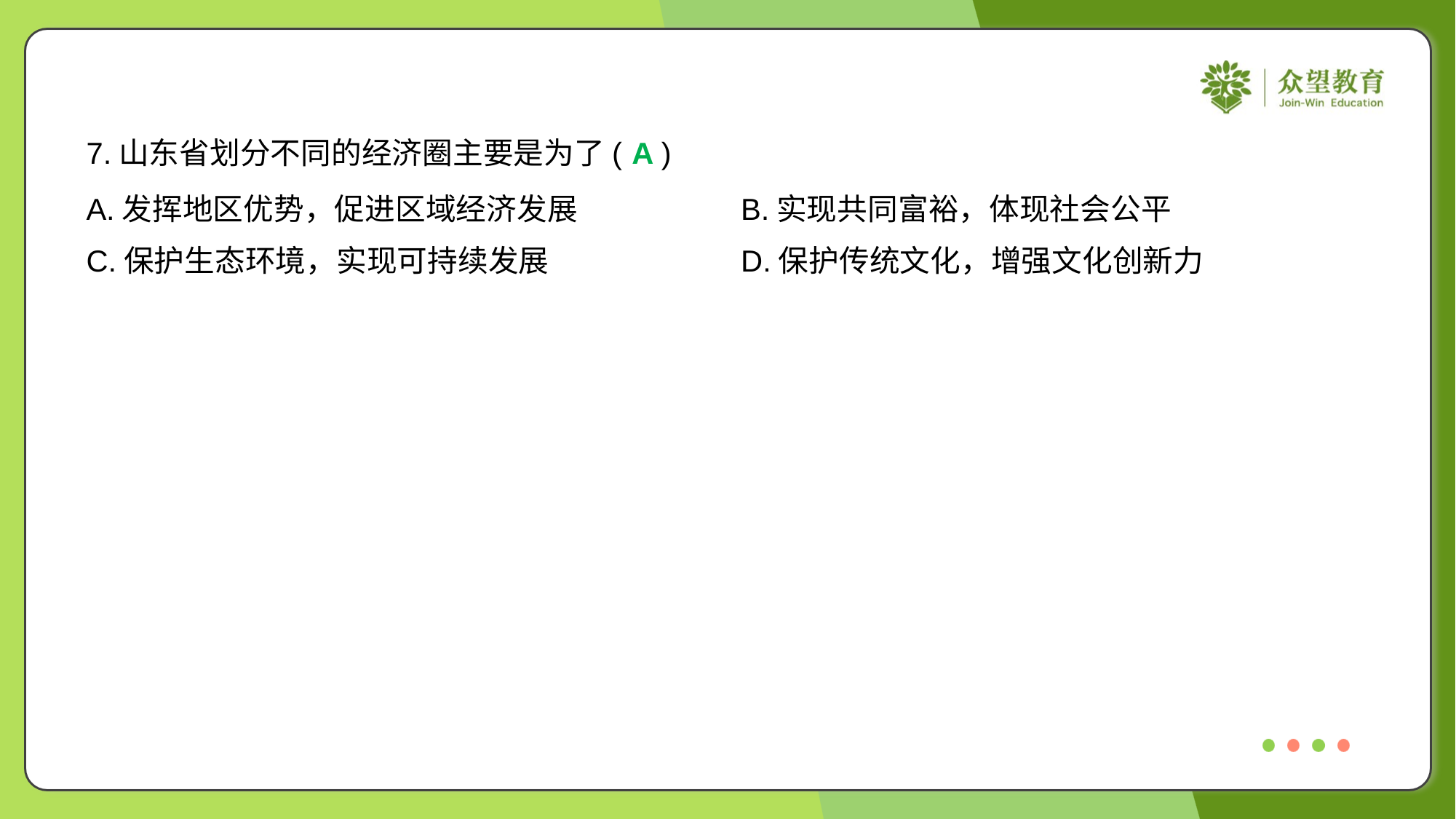

7.山东省划分不同的经济圈主要是为了(     )
A
A.发挥地区优势，促进区域经济发展	B.实现共同富裕，体现社会公平
C.保护生态环境，实现可持续发展	D.保护传统文化，增强文化创新力